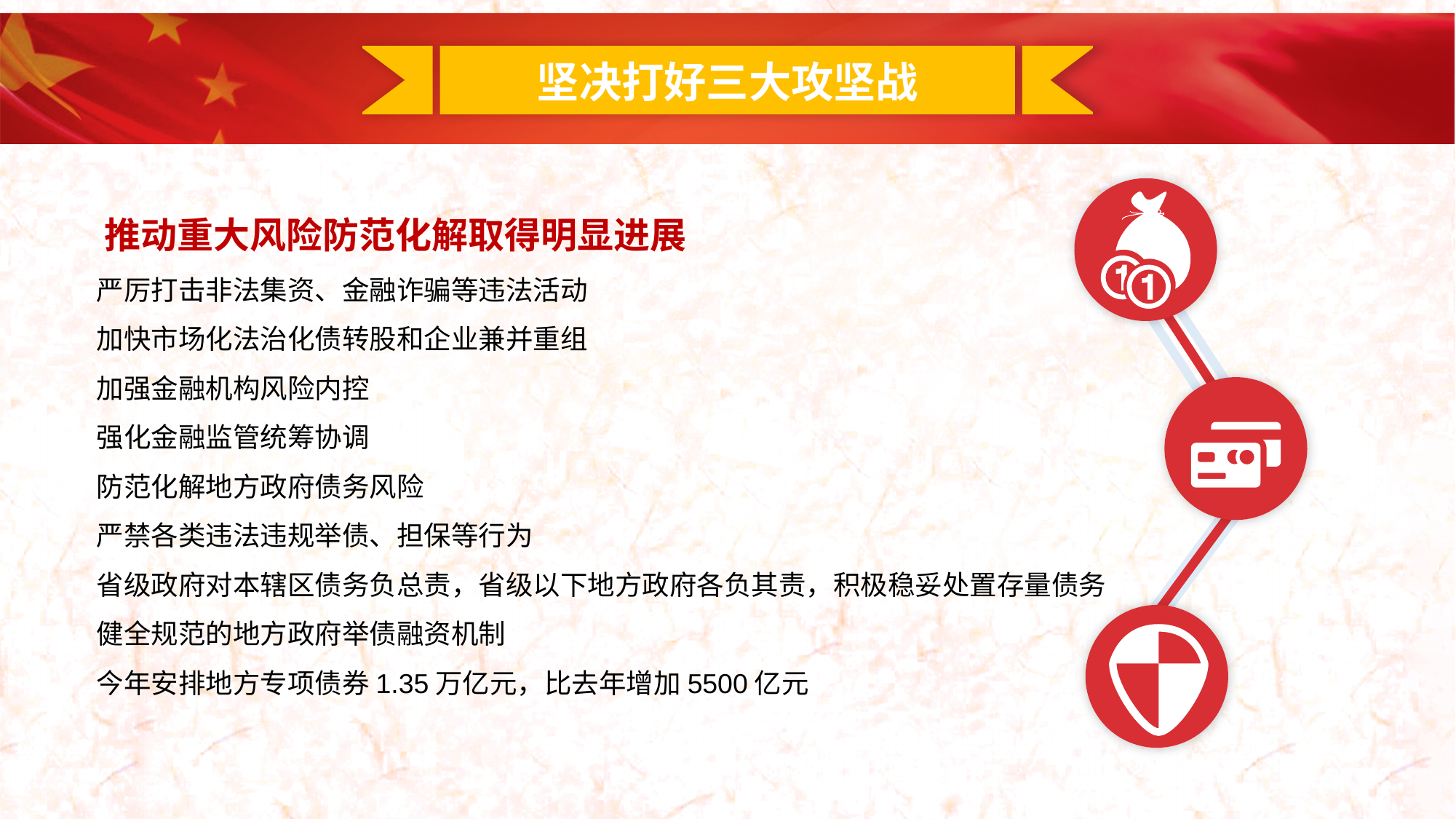

坚决打好三大攻坚战
推动重大风险防范化解取得明显进展

严厉打击非法集资、金融诈骗等违法活动
加快市场化法治化债转股和企业兼并重组
加强金融机构风险内控
强化金融监管统筹协调
防范化解地方政府债务风险
严禁各类违法违规举债、担保等行为
省级政府对本辖区债务负总责，省级以下地方政府各负其责，积极稳妥处置存量债务
健全规范的地方政府举债融资机制
今年安排地方专项债券1.35万亿元，比去年增加5500亿元